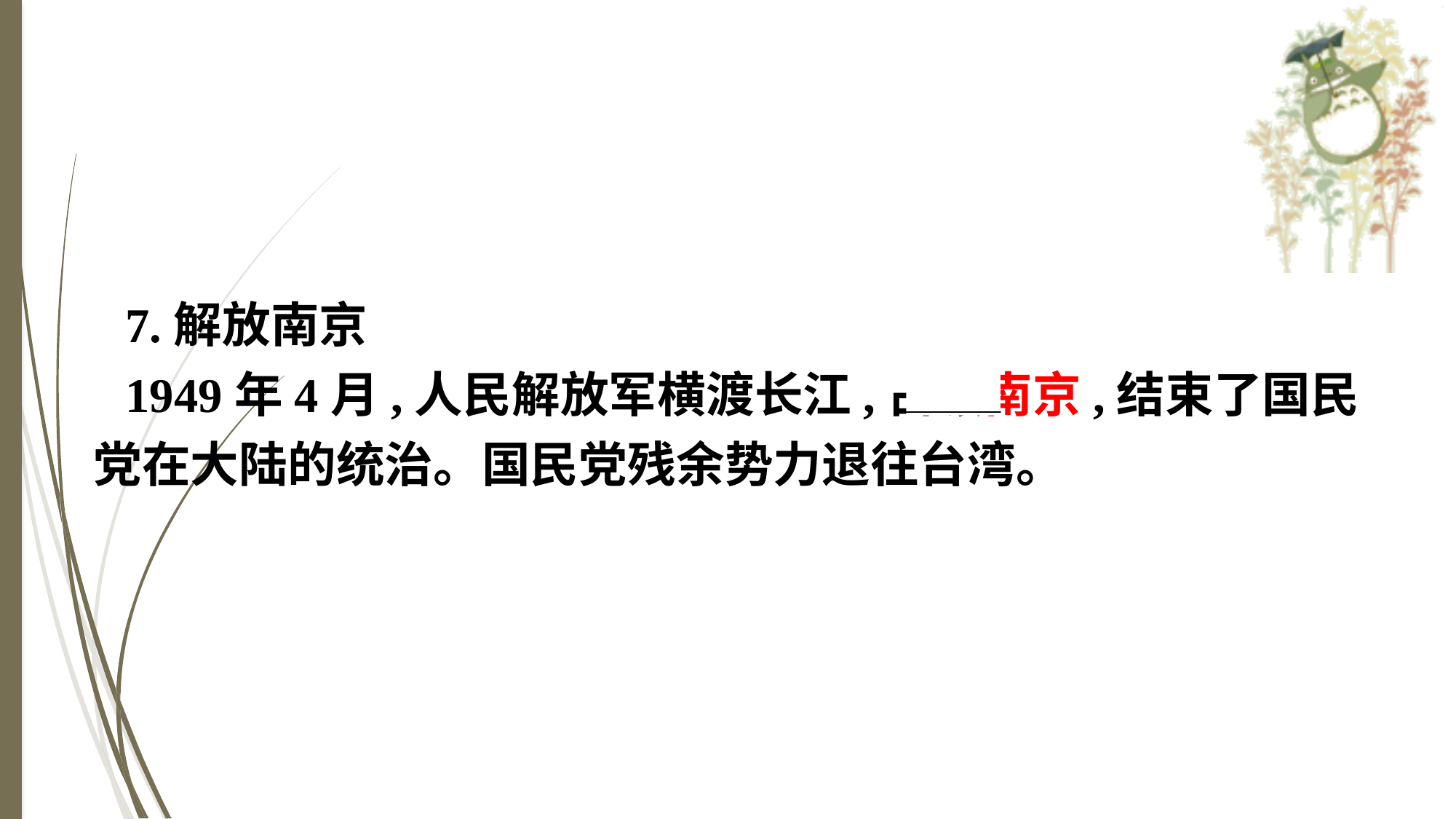

7.解放南京
1949年4月,人民解放军横渡长江,占领南京,结束了国民党在大陆的统治。国民党残余势力退往台湾。